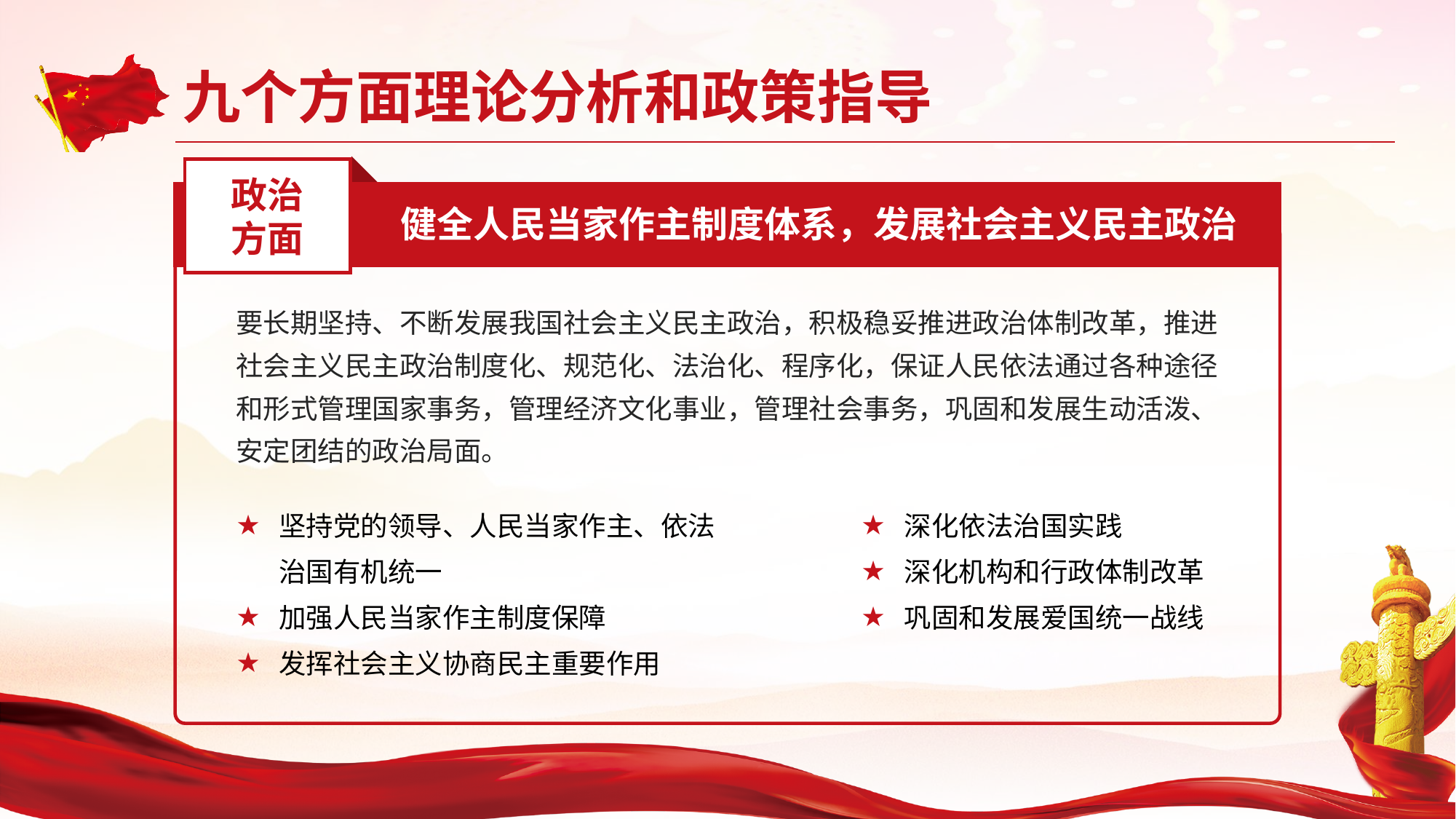

政治
方面

健全人民当家作主制度体系，发展社会主义民主政治
要长期坚持、不断发展我国社会主义民主政治，积极稳妥推进政治体制改革，推进社会主义民主政治制度化、规范化、法治化、程序化，保证人民依法通过各种途径和形式管理国家事务，管理经济文化事业，管理社会事务，巩固和发展生动活泼、安定团结的政治局面。
坚持党的领导、人民当家作主、依法治国有机统一
加强人民当家作主制度保障
发挥社会主义协商民主重要作用
深化依法治国实践
深化机构和行政体制改革
巩固和发展爱国统一战线